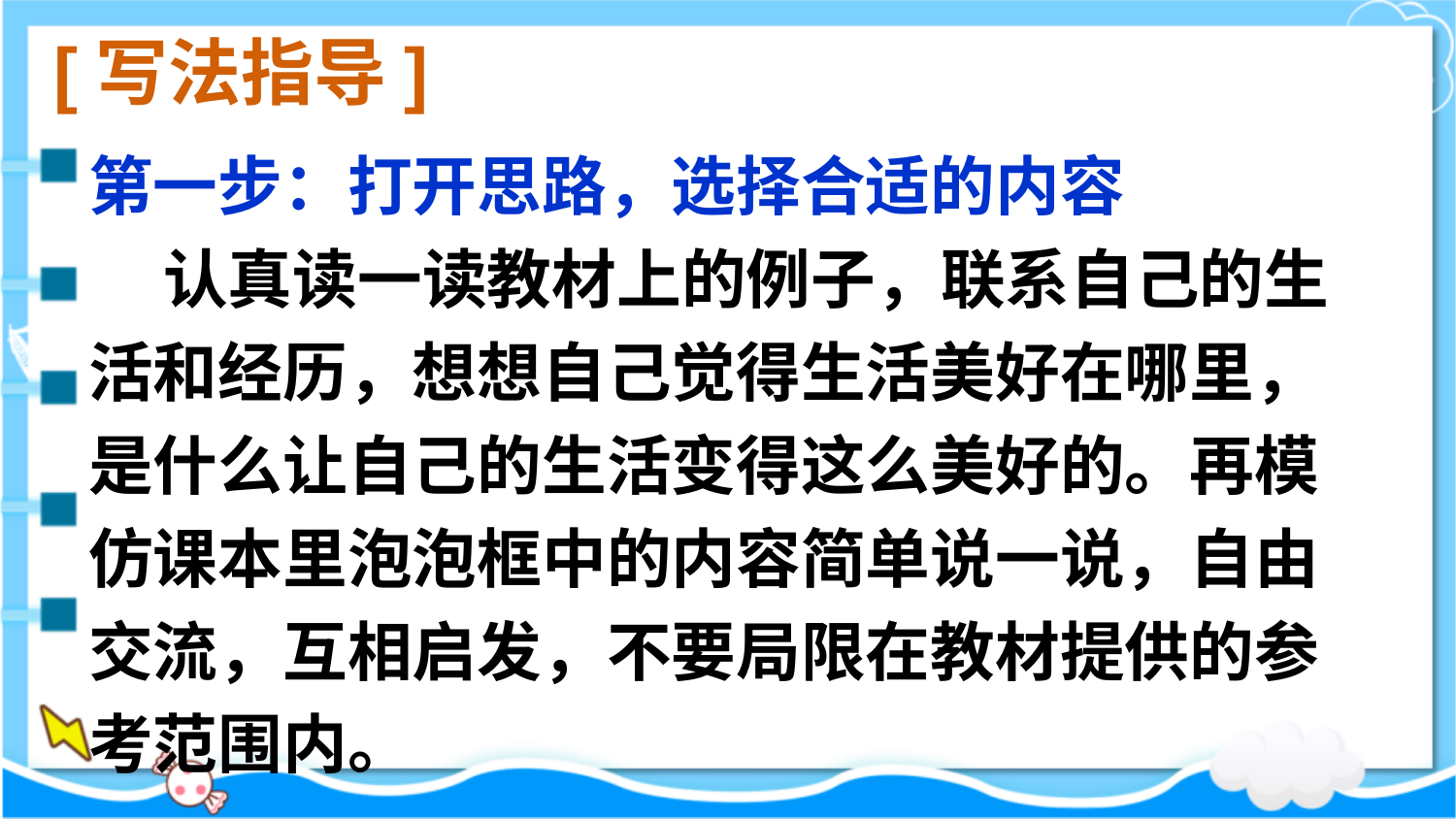

[写法指导]
第一步：打开思路，选择合适的内容
    认真读一读教材上的例子，联系自己的生活和经历，想想自己觉得生活美好在哪里，是什么让自己的生活变得这么美好的。再模仿课本里泡泡框中的内容简单说一说，自由交流，互相启发，不要局限在教材提供的参考范围内。